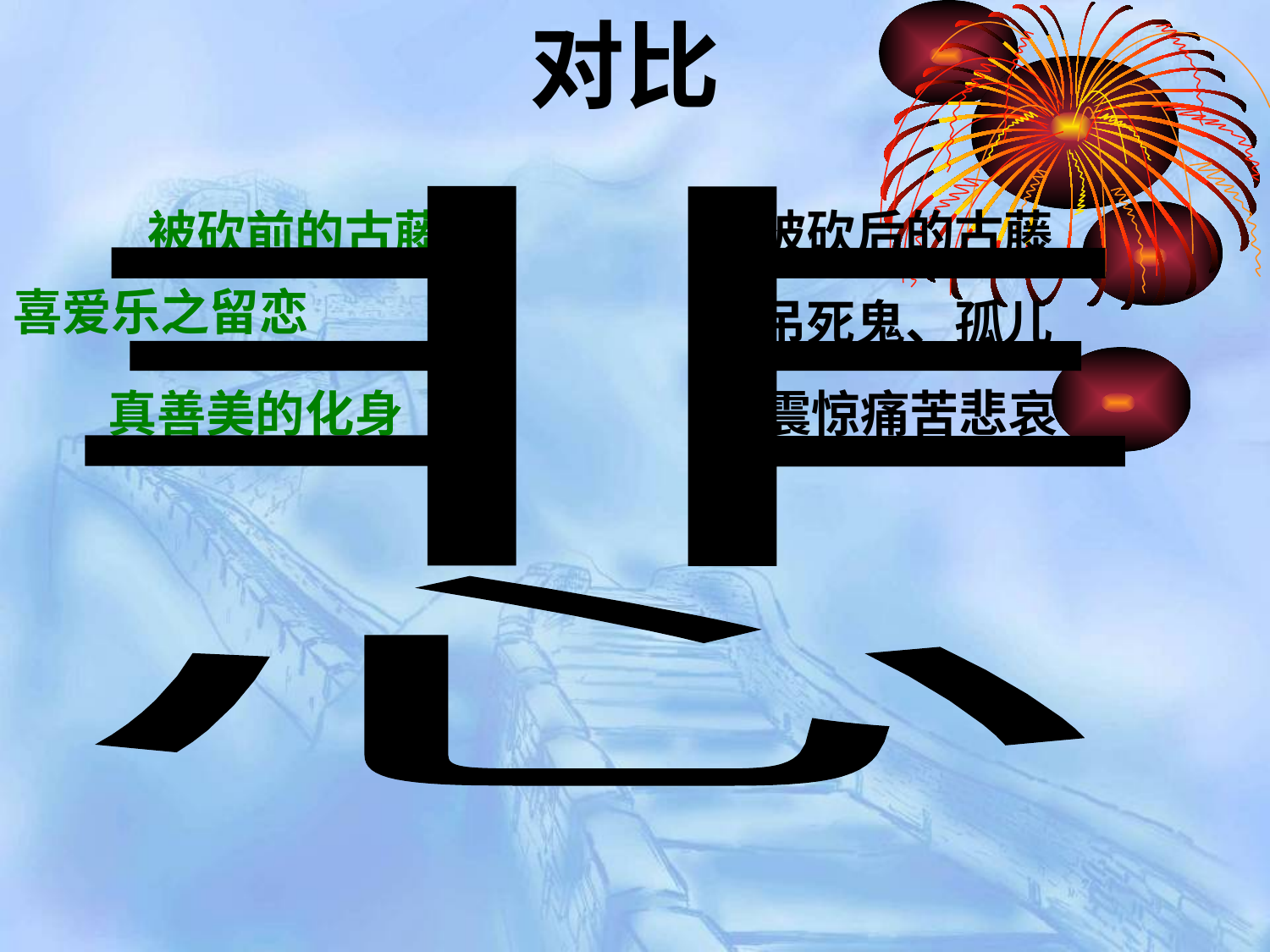

对比
非
被砍前的古藤
被砍后的古藤
# 喜爱乐之留恋
吊死鬼、孤儿
真善美的化身
震惊痛苦悲哀
心